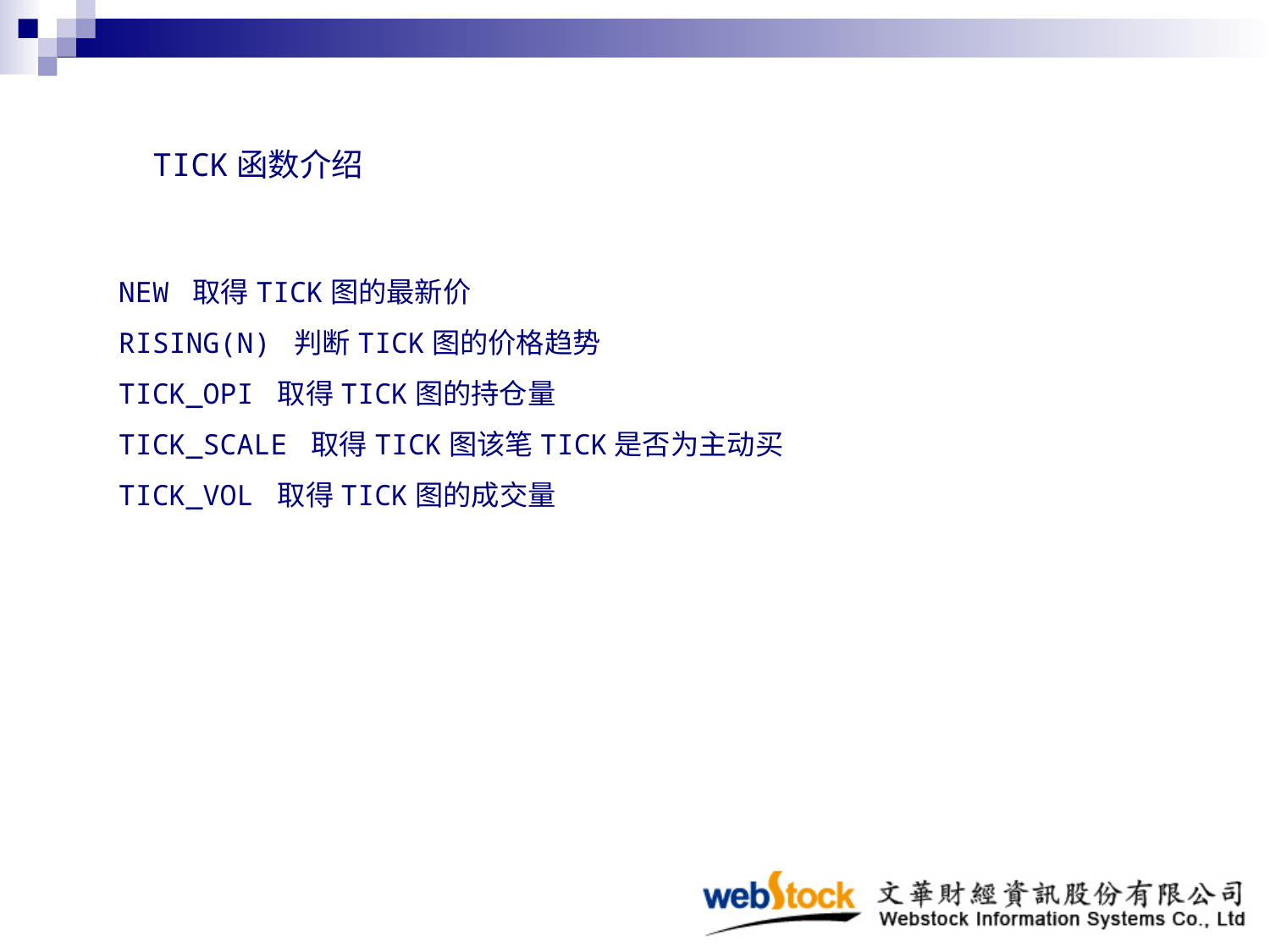

TICK函数介绍
NEW 取得TICK图的最新价
RISING(N) 判断TICK图的价格趋势
TICK_OPI 取得TICK图的持仓量
TICK_SCALE 取得TICK图该笔TICK是否为主动买
TICK_VOL 取得TICK图的成交量